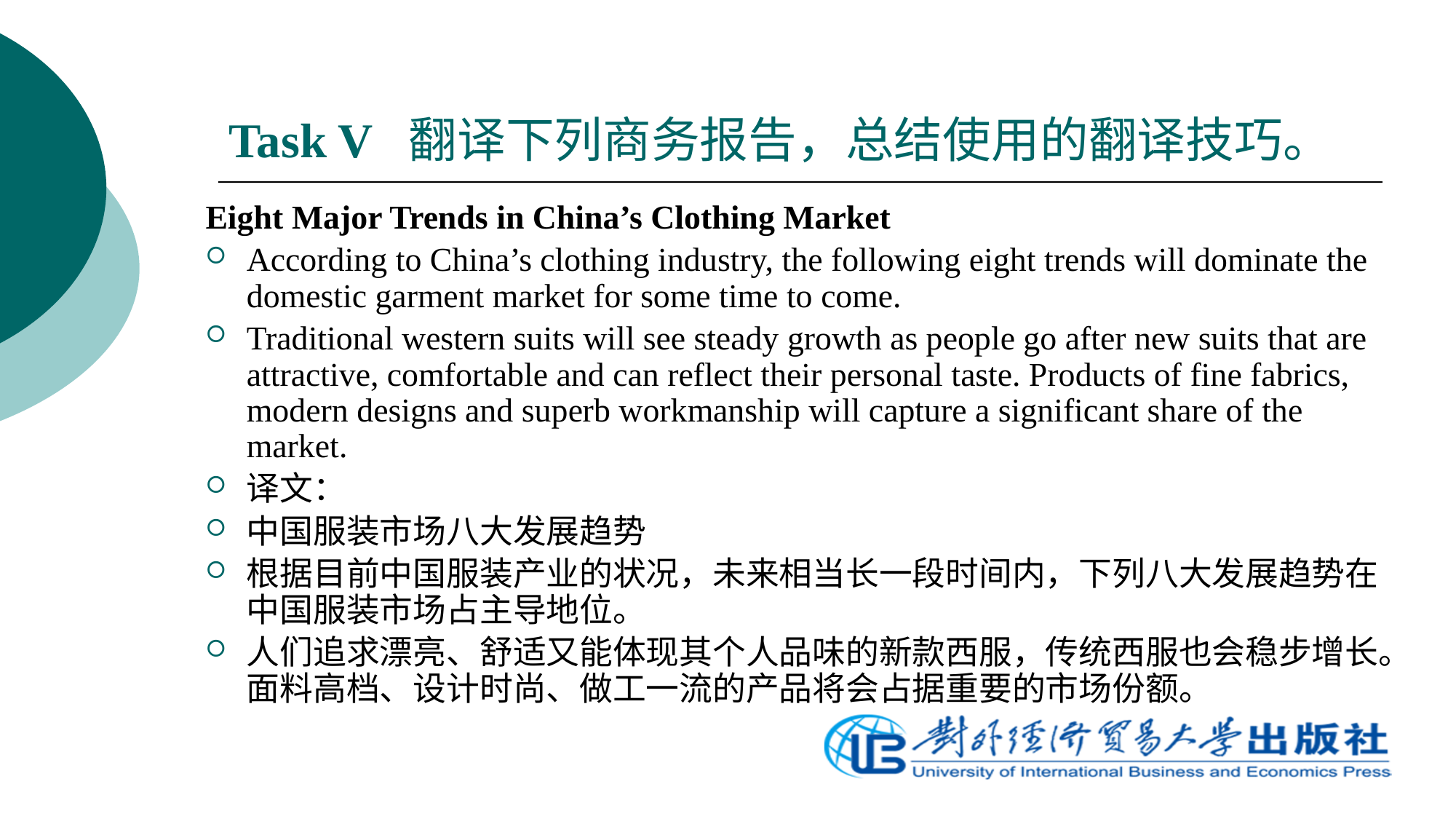

# Task V  翻译下列商务报告，总结使用的翻译技巧。
Eight Major Trends in China’s Clothing Market
According to China’s clothing industry, the following eight trends will dominate the domestic garment market for some time to come.
Traditional western suits will see steady growth as people go after new suits that are attractive, comfortable and can reflect their personal taste. Products of fine fabrics, modern designs and superb workmanship will capture a significant share of the market.
译文：
中国服装市场八大发展趋势
根据目前中国服装产业的状况，未来相当长一段时间内，下列八大发展趋势在中国服装市场占主导地位。
人们追求漂亮、舒适又能体现其个人品味的新款西服，传统西服也会稳步增长。面料高档、设计时尚、做工一流的产品将会占据重要的市场份额。